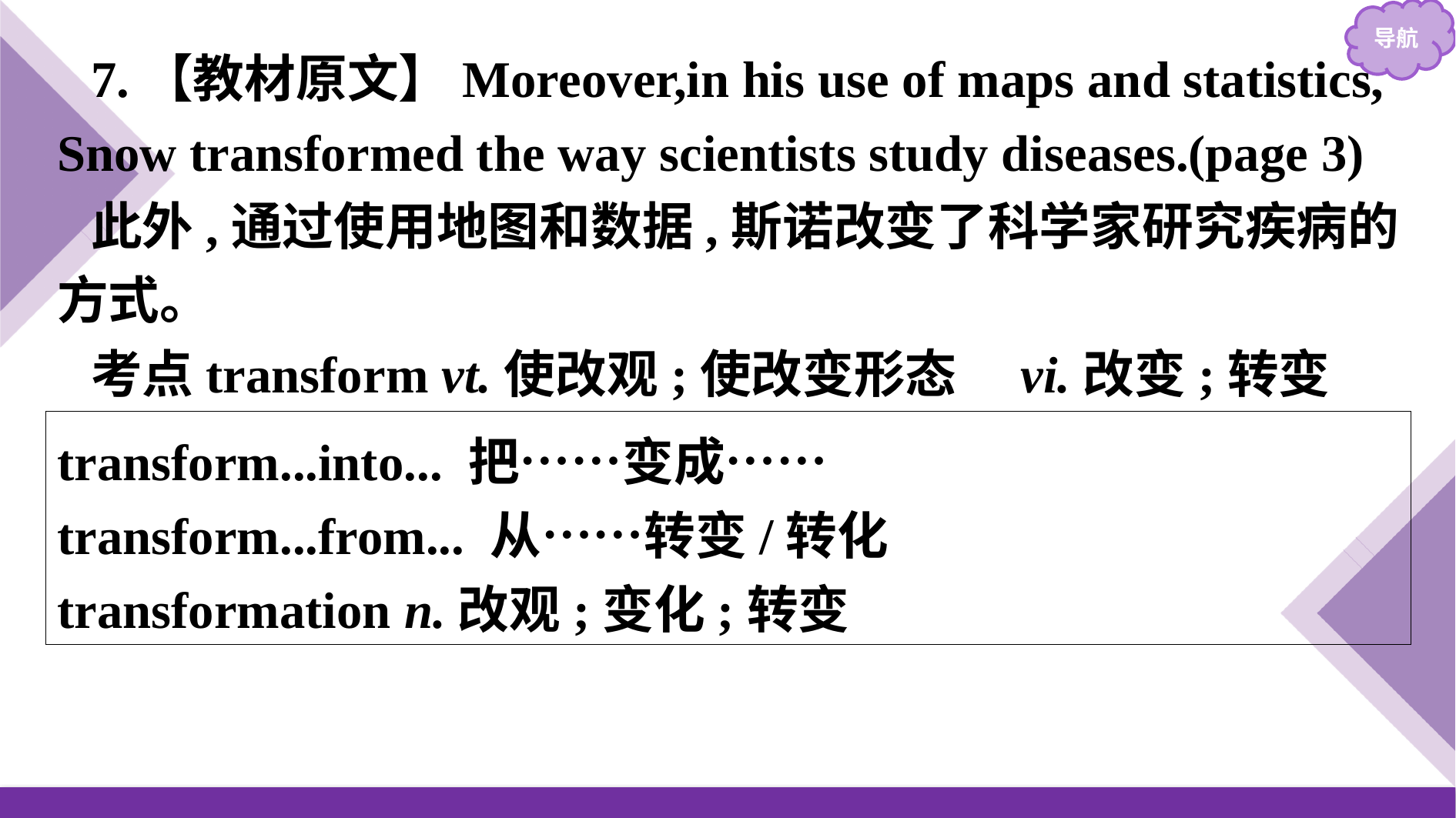

7.【教材原文】Moreover,in his use of maps and statistics, Snow transformed the way scientists study diseases.(page 3)
此外,通过使用地图和数据,斯诺改变了科学家研究疾病的方式。
考点transform vt.使改观;使改变形态　vi.改变;转变
transform...into... 把……变成……
transform...from... 从……转变/转化
transformation n.改观;变化;转变